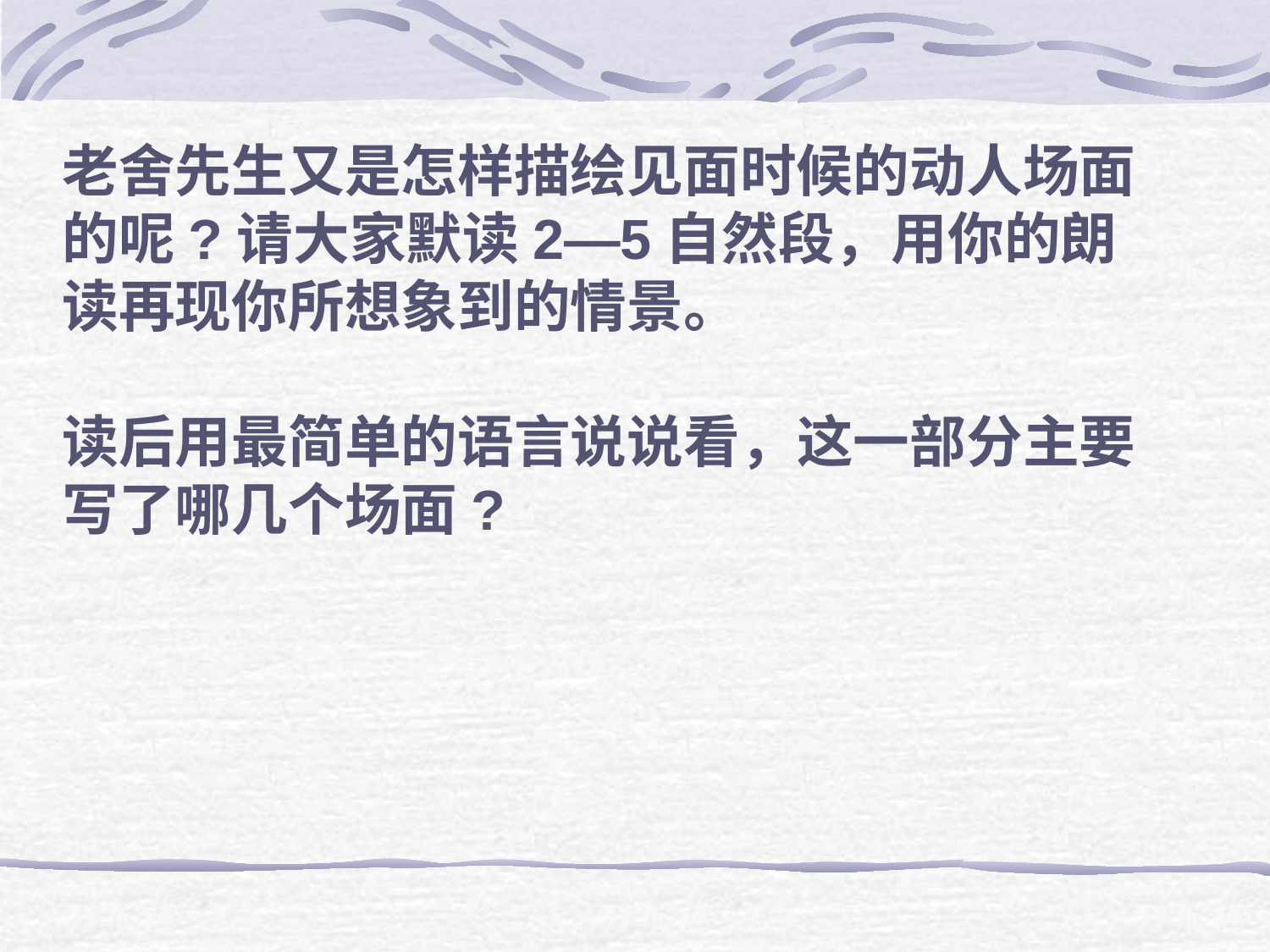

老舍先生又是怎样描绘见面时候的动人场面的呢?请大家默读2—5自然段，用你的朗读再现你所想象到的情景。
　　
读后用最简单的语言说说看，这一部分主要写了哪几个场面?